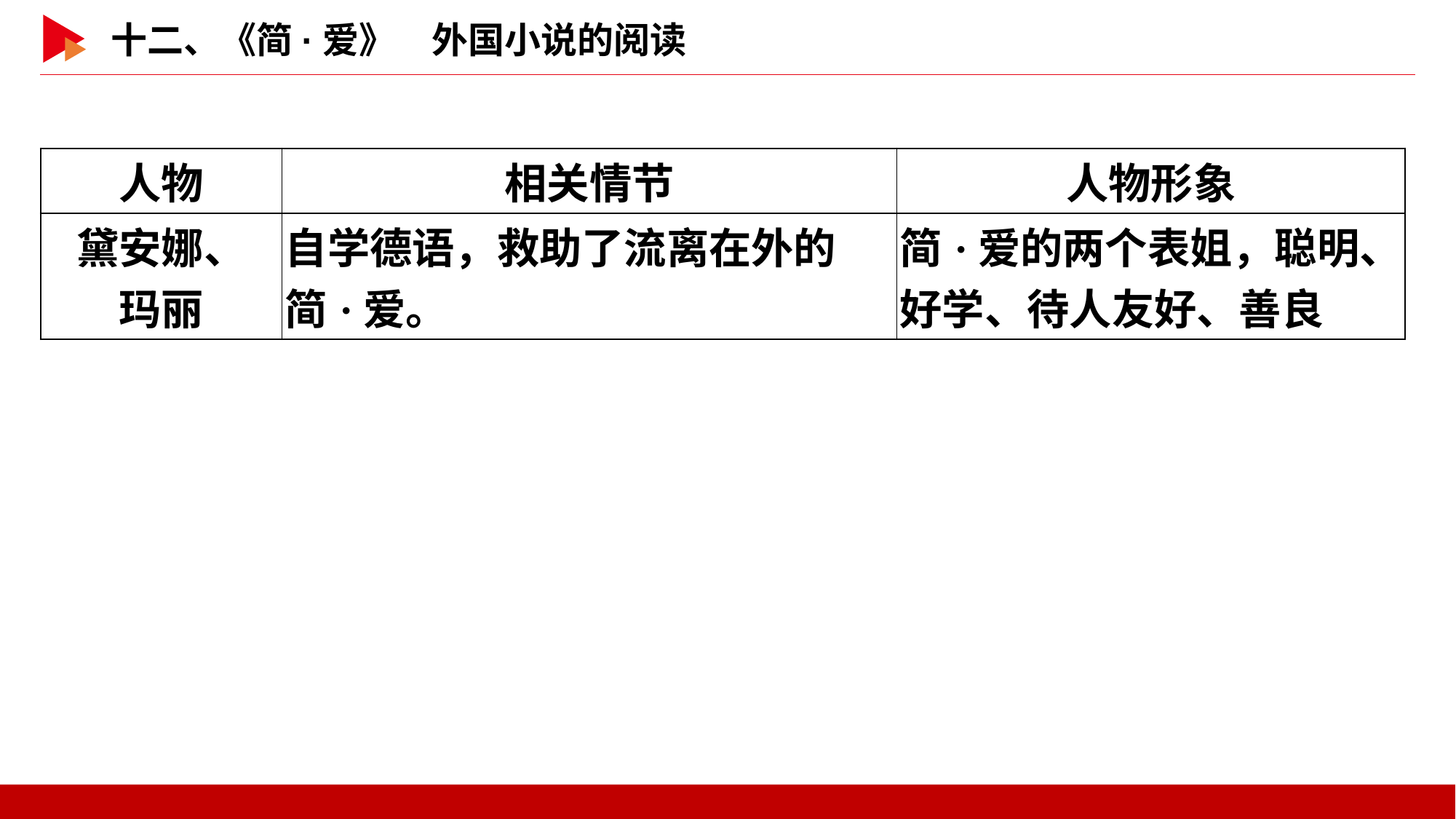

| 人物 | 相关情节 | 人物形象 |
| --- | --- | --- |
| 黛安娜、 玛丽 | 自学德语，救助了流离在外的简·爱。 | 简·爱的两个表姐，聪明、好学、待人友好、善良 |